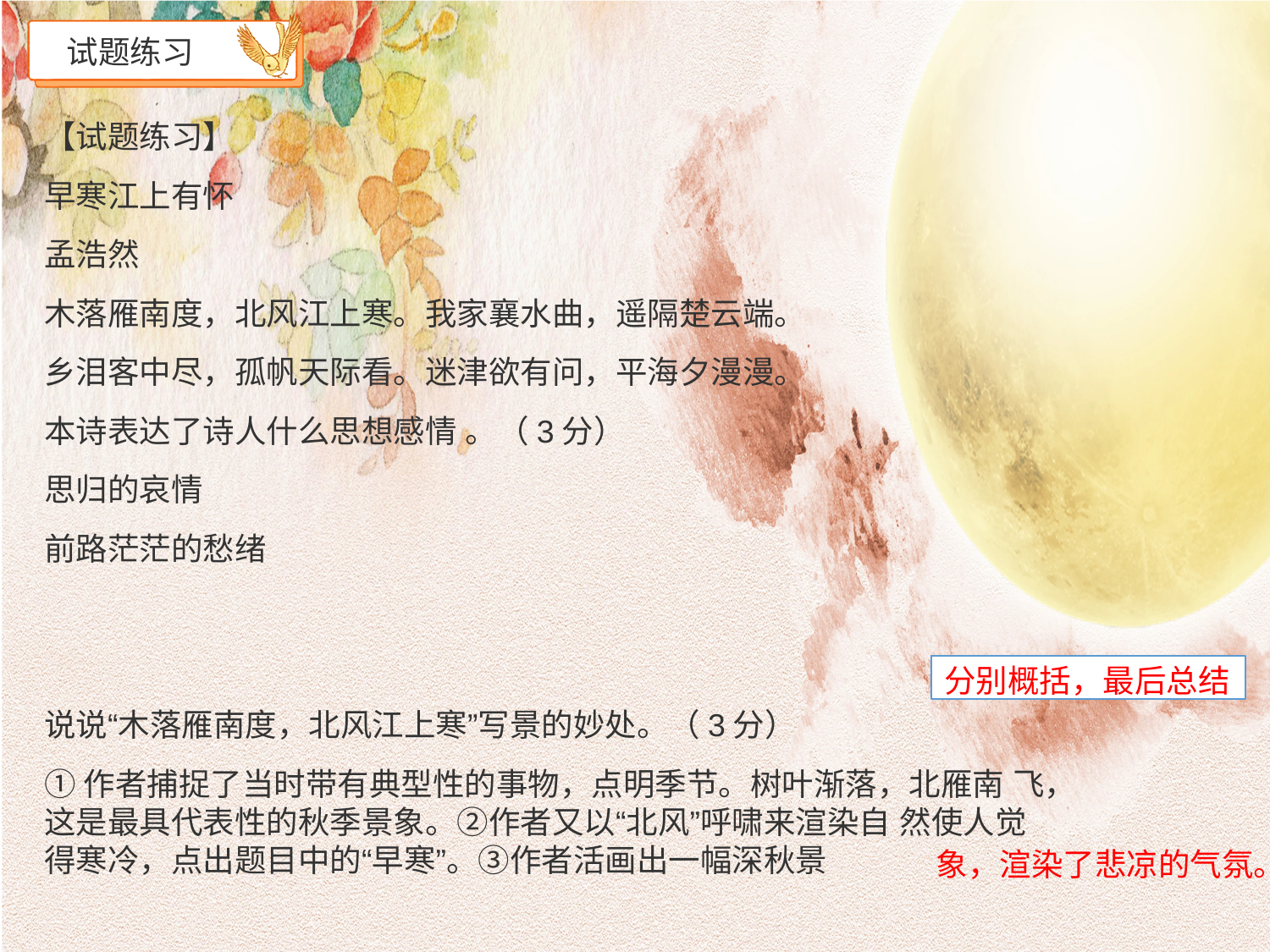

# 试题练习
【试题练习】
早寒江上有怀
孟浩然
木落雁南度，北风江上寒。我家襄水曲，遥隔楚云端。
乡泪客中尽，孤帆天际看。迷津欲有问，平海夕漫漫。
本诗表达了诗人什么思想感情 。（3分）
思归的哀情
前路茫茫的愁绪

说说“木落雁南度，北风江上寒”写景的妙处。（3分）
①作者捕捉了当时带有典型性的事物，点明季节。树叶渐落，北雁南 飞，这是最具代表性的秋季景象。②作者又以“北风”呼啸来渲染自 然使人觉得寒冷，点出题目中的“早寒”。③作者活画出一幅深秋景
分别概括，最后总结
象，渲染了悲凉的气氛。